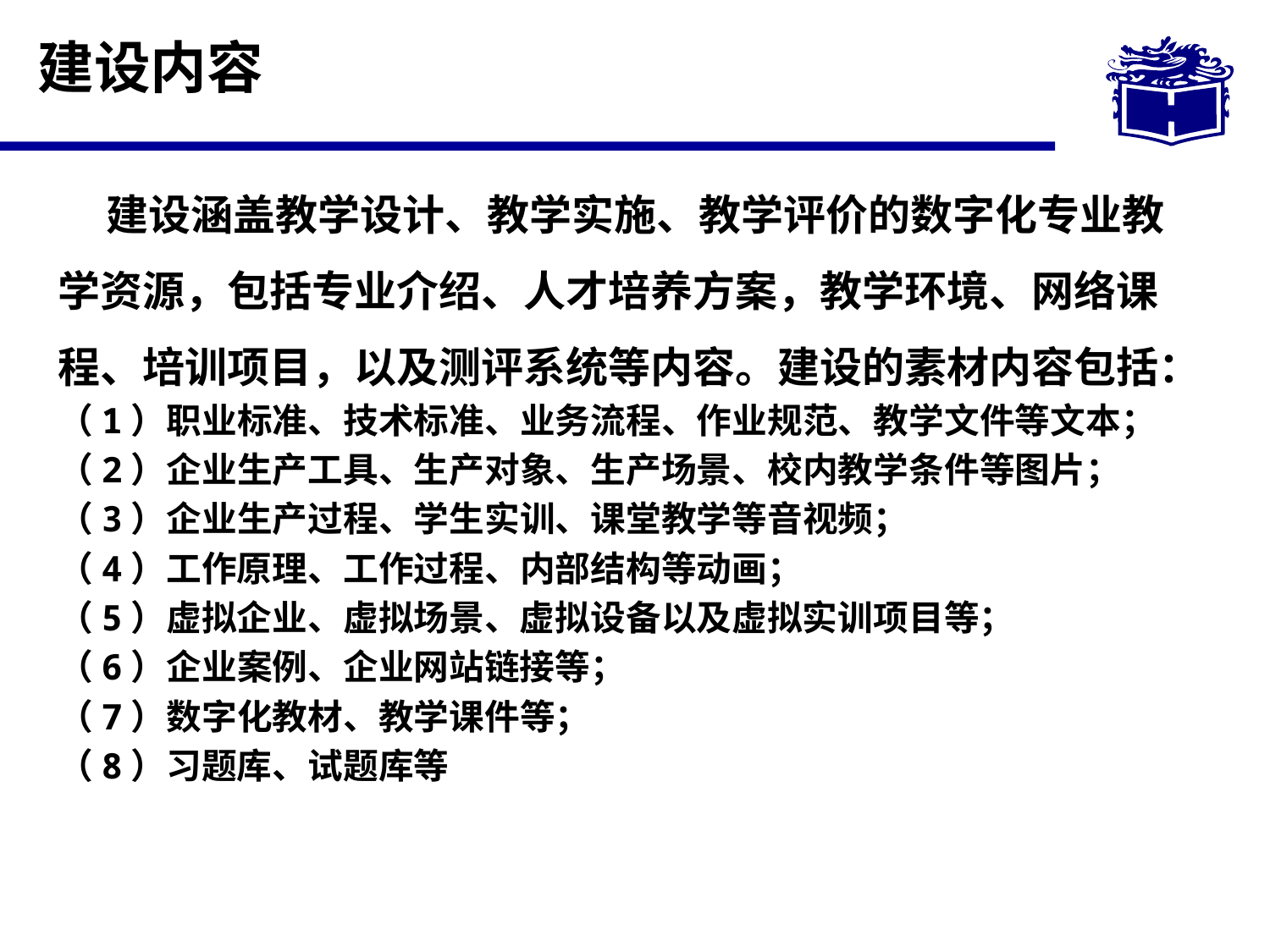

# 建设内容
    建设涵盖教学设计、教学实施、教学评价的数字化专业教学资源，包括专业介绍、人才培养方案，教学环境、网络课程、培训项目，以及测评系统等内容。建设的素材内容包括：
（1）职业标准、技术标准、业务流程、作业规范、教学文件等文本；
（2）企业生产工具、生产对象、生产场景、校内教学条件等图片；
（3）企业生产过程、学生实训、课堂教学等音视频；
（4）工作原理、工作过程、内部结构等动画；
（5）虚拟企业、虚拟场景、虚拟设备以及虚拟实训项目等；
（6）企业案例、企业网站链接等；
（7）数字化教材、教学课件等；
（8）习题库、试题库等